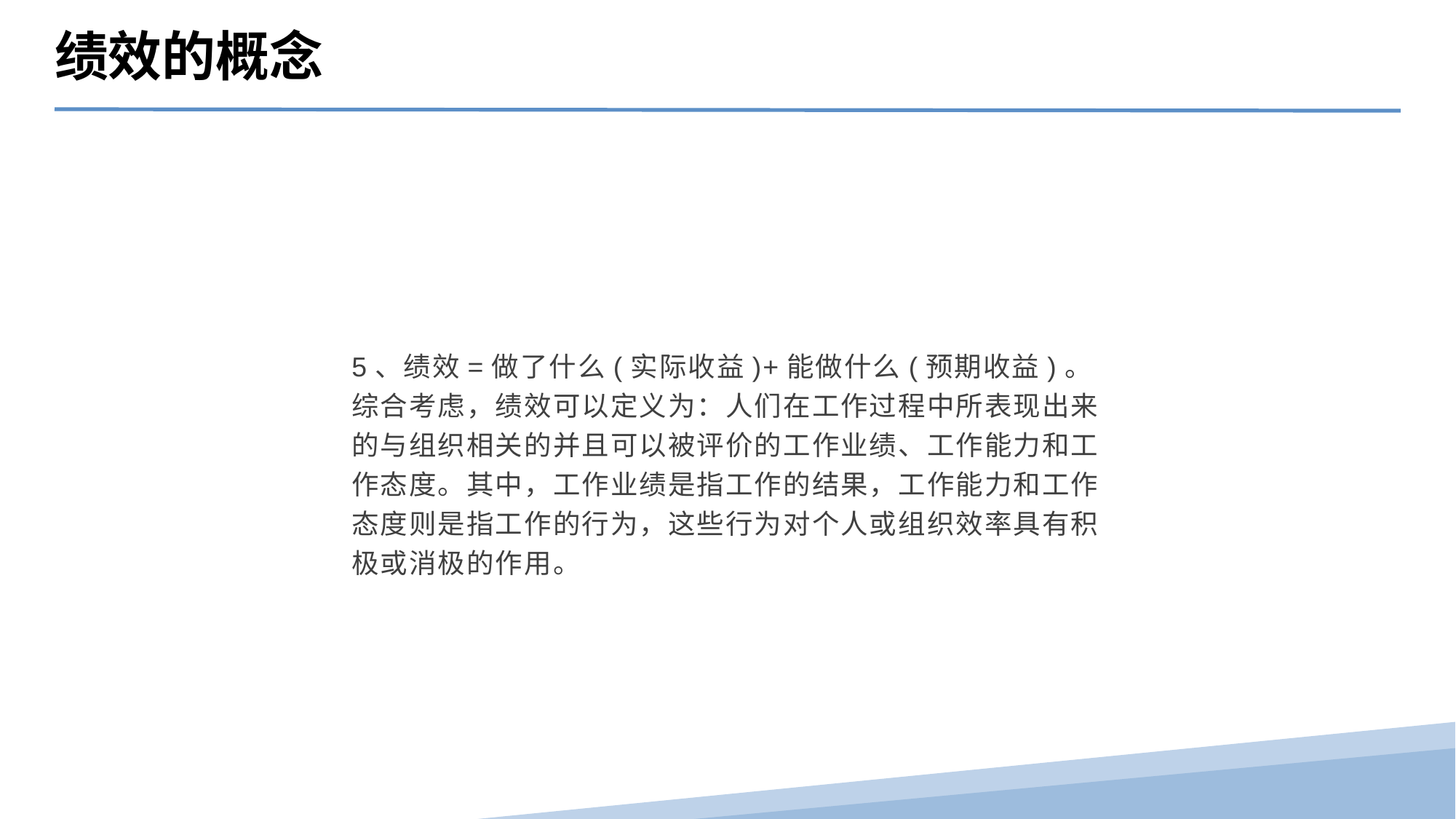

绩效的概念
5、绩效=做了什么(实际收益)+能做什么(预期收益)。
综合考虑，绩效可以定义为：人们在工作过程中所表现出来的与组织相关的并且可以被评价的工作业绩、工作能力和工作态度。其中，工作业绩是指工作的结果，工作能力和工作态度则是指工作的行为，这些行为对个人或组织效率具有积极或消极的作用。